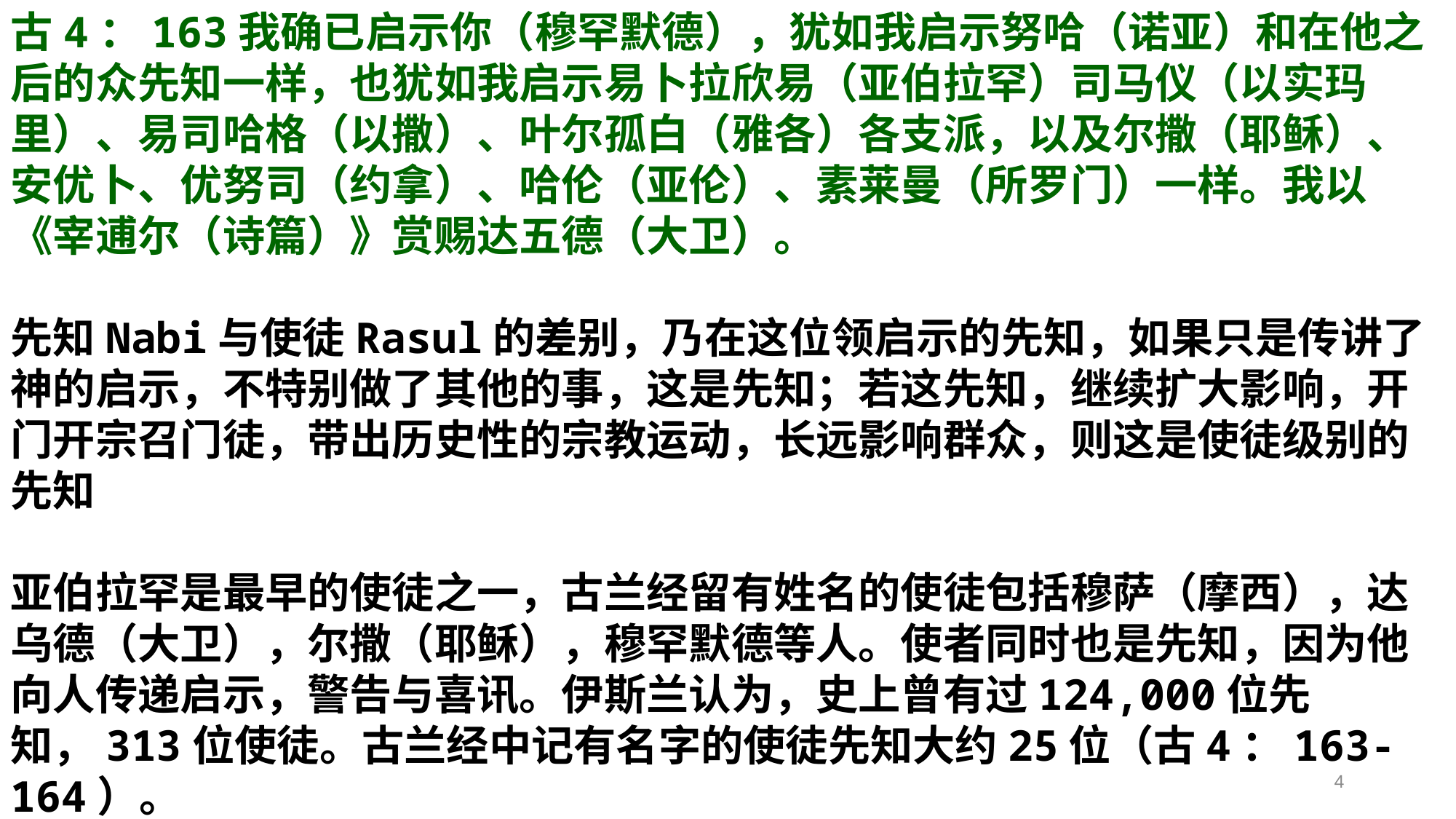

古4：163我确已启示你（穆罕默德），犹如我启示努哈（诺亚）和在他之后的众先知一样，也犹如我启示易卜拉欣易（亚伯拉罕）司马仪（以实玛里）、易司哈格（以撒）、叶尔孤白（雅各）各支派，以及尔撒（耶稣）、安优卜、优努司（约拿）、哈伦（亚伦）、素莱曼（所罗门）一样。我以《宰逋尔（诗篇）》赏赐达五德（大卫）。

先知Nabi与使徒Rasul的差别，乃在这位领启示的先知，如果只是传讲了神的启示，不特别做了其他的事，这是先知；若这先知，继续扩大影响，开门开宗召门徒，带出历史性的宗教运动，长远影响群众，则这是使徒级别的先知

亚伯拉罕是最早的使徒之一，古兰经留有姓名的使徒包括穆萨（摩西），达乌德（大卫），尔撒（耶稣），穆罕默德等人。使者同时也是先知，因为他向人传递启示，警告与喜讯。伊斯兰认为，史上曾有过124,000位先知，313位使徒。古兰经中记有名字的使徒先知大约25位（古4：163-164）。

4